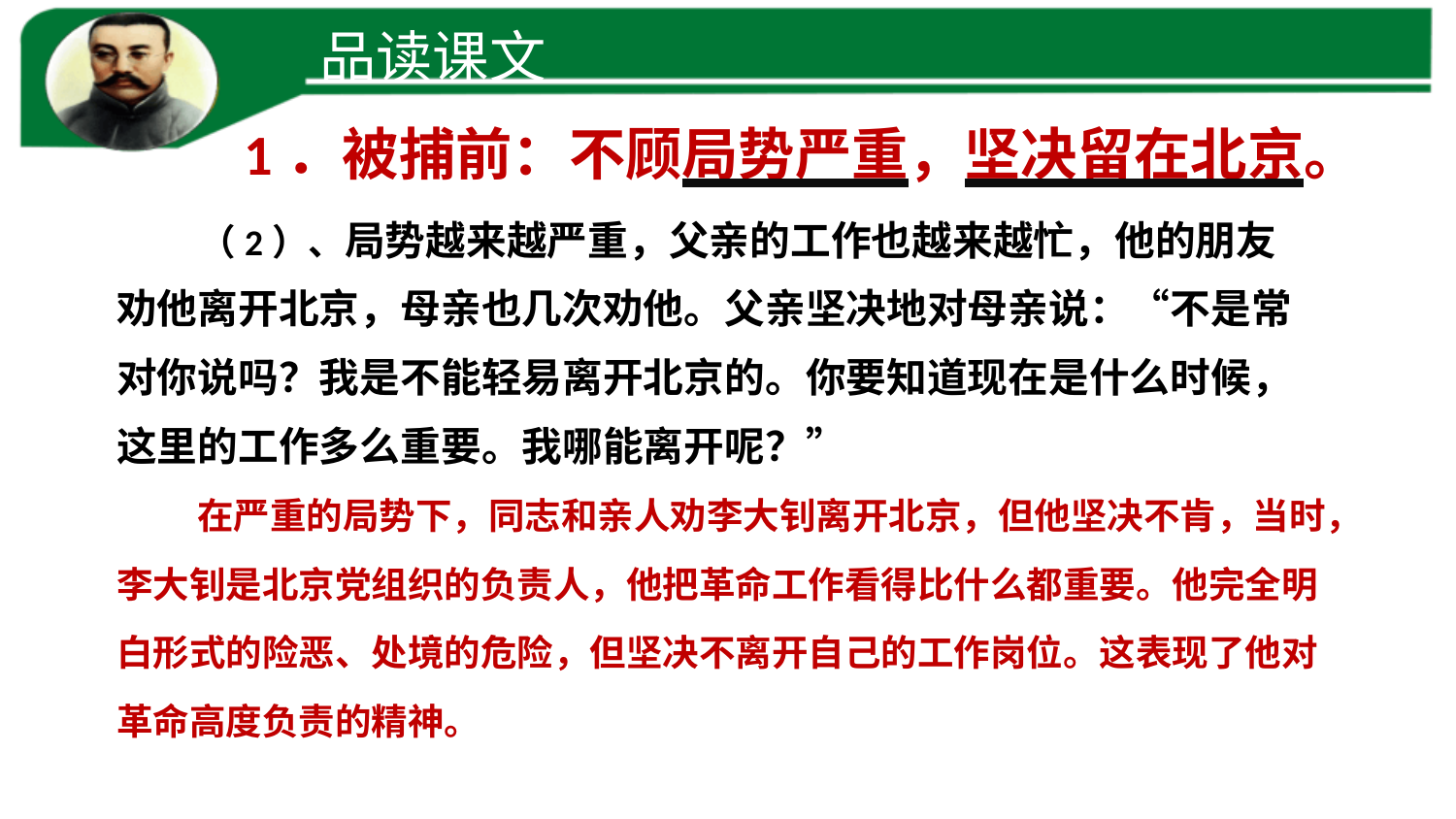

品读课文
1．被捕前：不顾局势严重，坚决留在北京。
         （2）、局势越来越严重，父亲的工作也越来越忙，他的朋友劝他离开北京，母亲也几次劝他。父亲坚决地对母亲说：“不是常对你说吗？我是不能轻易离开北京的。你要知道现在是什么时候，这里的工作多么重要。我哪能离开呢？”
          在严重的局势下，同志和亲人劝李大钊离开北京，但他坚决不肯，当时，李大钊是北京党组织的负责人，他把革命工作看得比什么都重要。他完全明白形式的险恶、处境的危险，但坚决不离开自己的工作岗位。这表现了他对革命高度负责的精神。